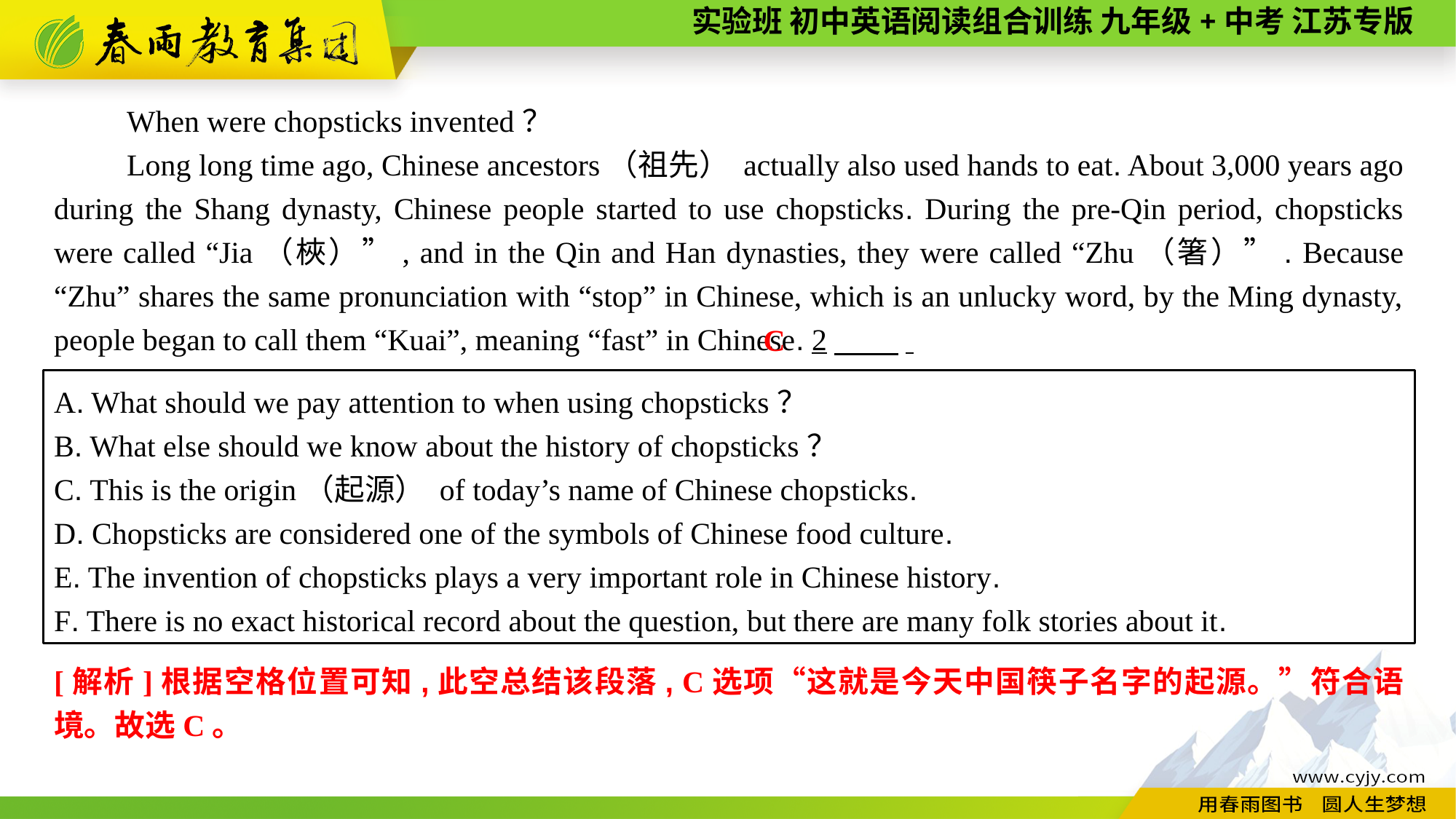

When were chopsticks invented？
Long long time ago, Chinese ancestors（祖先） actually also used hands to eat. About 3,000 years ago during the Shang dynasty, Chinese people started to use chopsticks. During the pre-Qin period, chopsticks were called “Jia（梜）”, and in the Qin and Han dynasties, they were called “Zhu（箸）”. Because “Zhu” shares the same pronunciation with “stop” in Chinese, which is an unlucky word, by the Ming dynasty, people began to call them “Kuai”, meaning “fast” in Chinese. 2　     .
C
A. What should we pay attention to when using chopsticks？
B. What else should we know about the history of chopsticks？
C. This is the origin（起源） of today’s name of Chinese chopsticks.
D. Chopsticks are considered one of the symbols of Chinese food culture.
E. The invention of chopsticks plays a very important role in Chinese history.
F. There is no exact historical record about the question, but there are many folk stories about it.
[解析]根据空格位置可知,此空总结该段落, C选项“这就是今天中国筷子名字的起源。”符合语境。故选C。